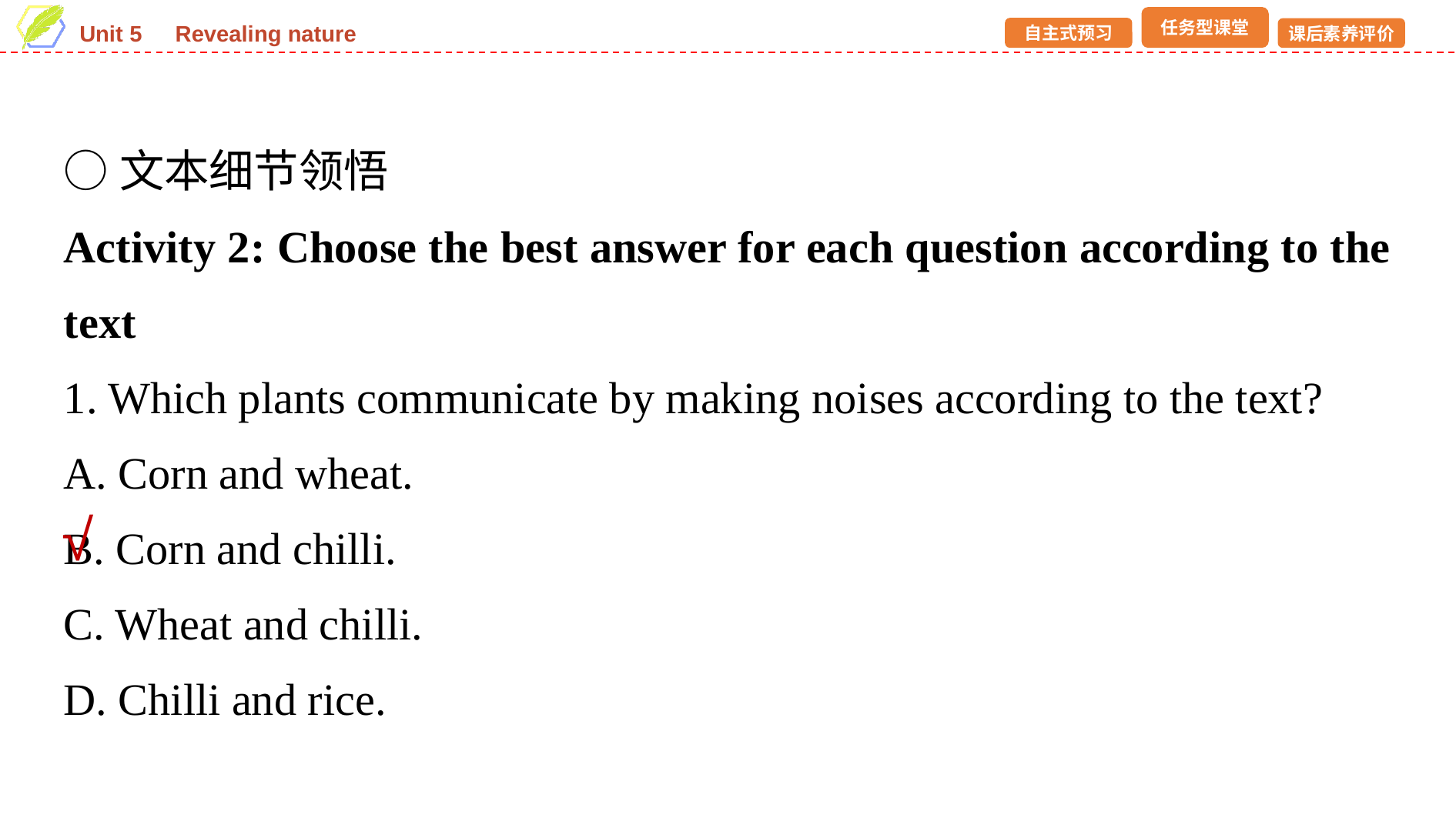

○文本细节领悟
Activity 2: Choose the best answer for each question according to the text
1. Which plants communicate by making noises according to the text?
A. Corn and wheat.
B. Corn and chilli.
C. Wheat and chilli.
D. Chilli and rice.
√